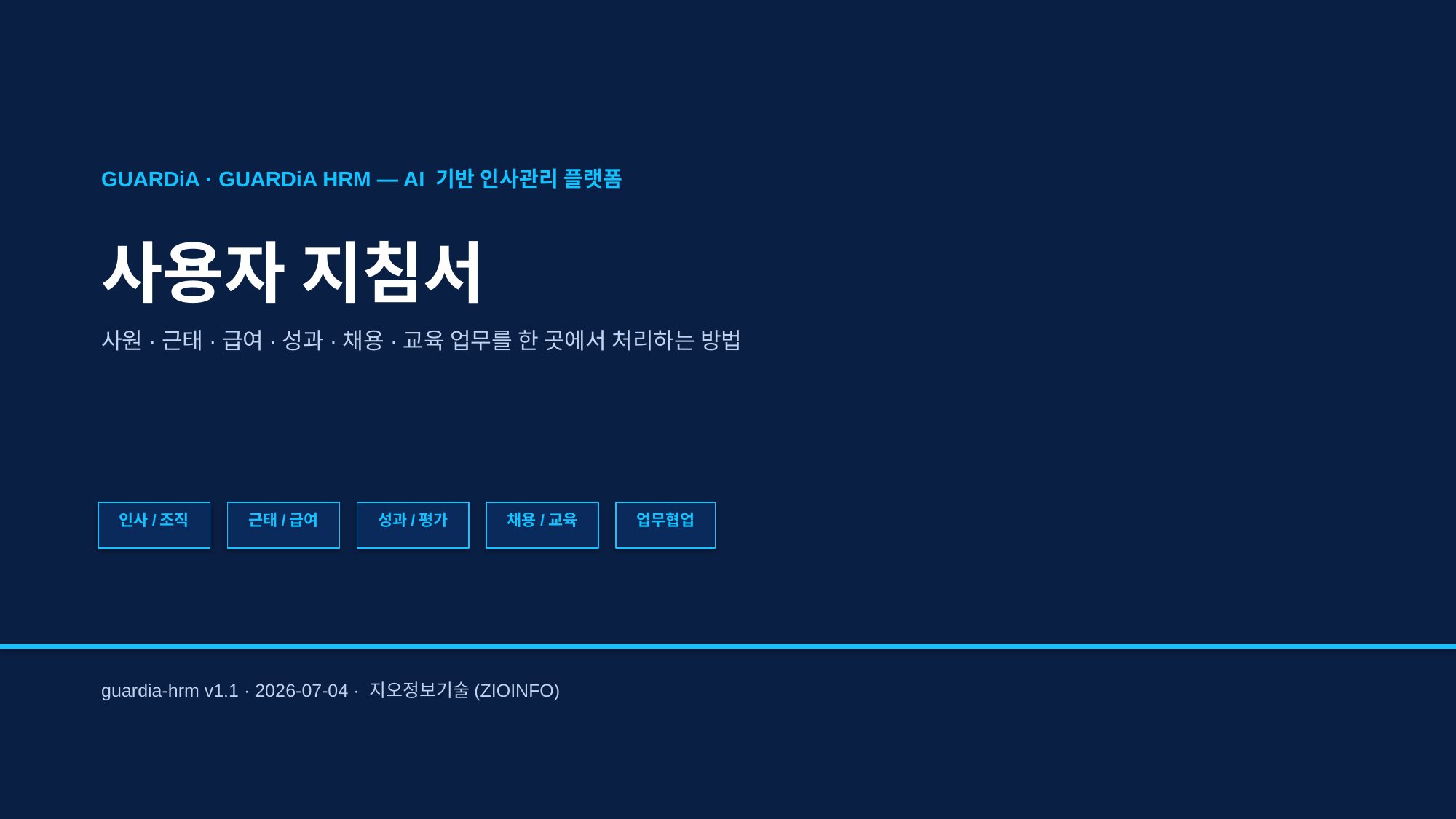

GUARDiA · GUARDiA HRM — AI 기반 인사관리 플랫폼
사용자 지침서
사원·근태·급여·성과·채용·교육 업무를 한 곳에서 처리하는 방법

인사/조직
근태/급여
성과/평가
채용/교육
업무협업

guardia-hrm v1.1 · 2026-07-04 · 지오정보기술(ZIOINFO)